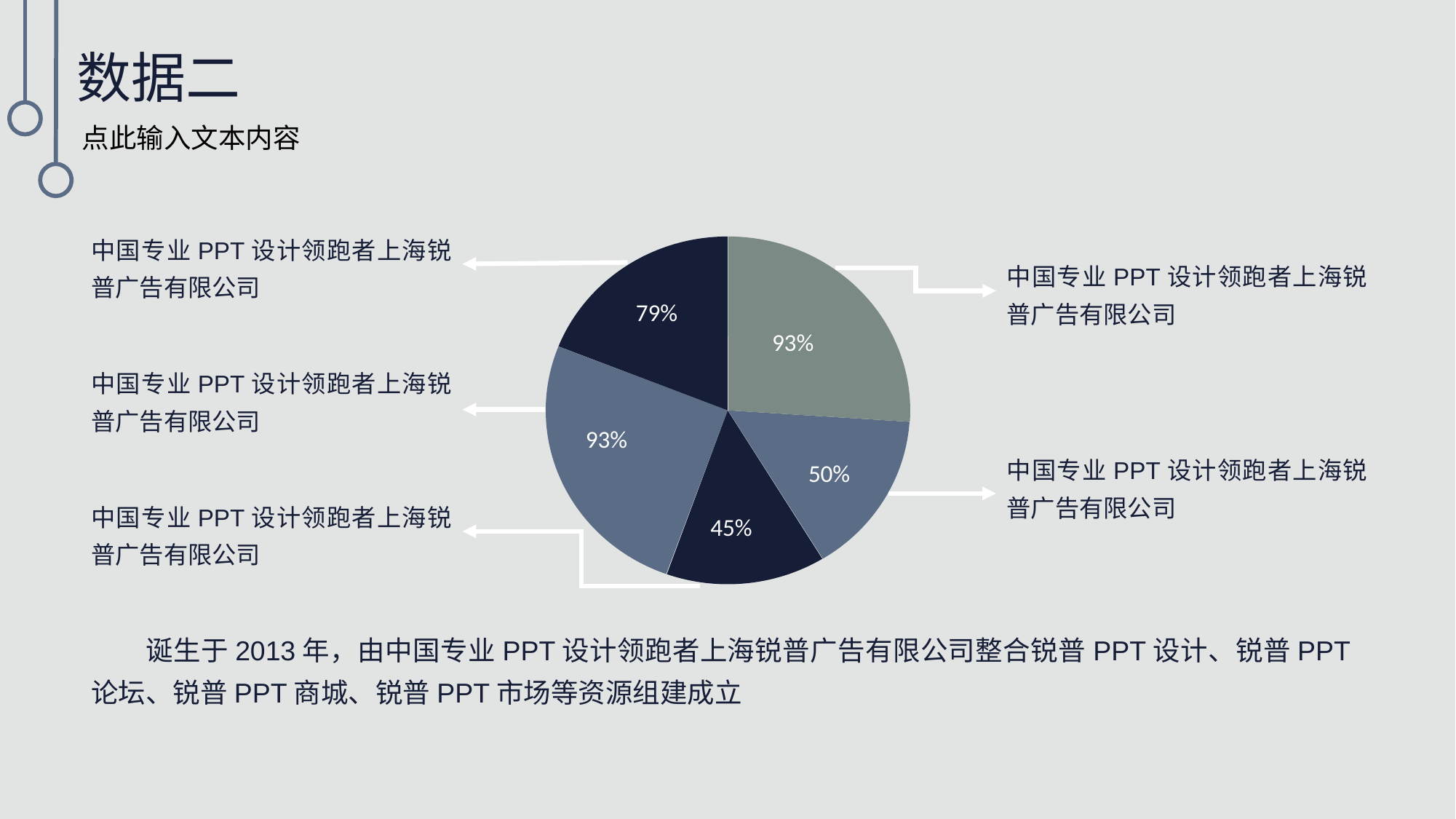

数据二
点此输入文本内容
中国专业PPT设计领跑者上海锐普广告有限公司

中国专业PPT设计领跑者上海锐普广告有限公司
79%
93%
中国专业PPT设计领跑者上海锐普广告有限公司
93%
中国专业PPT设计领跑者上海锐普广告有限公司
50%
中国专业PPT设计领跑者上海锐普广告有限公司
45%
诞生于2013年，由中国专业PPT设计领跑者上海锐普广告有限公司整合锐普PPT设计、锐普PPT论坛、锐普PPT商城、锐普PPT市场等资源组建成立